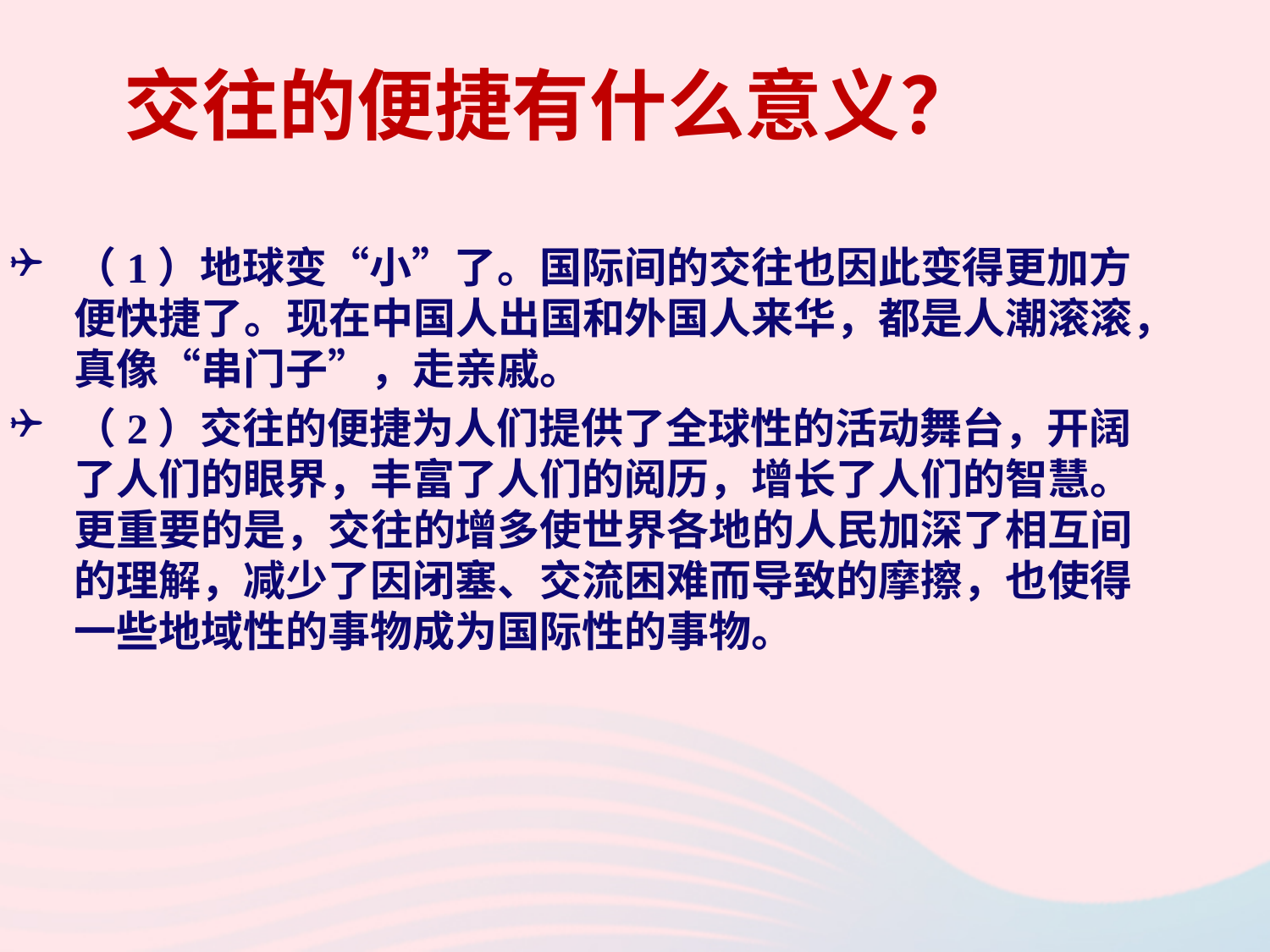

交往的便捷有什么意义？
（1）地球变“小”了。国际间的交往也因此变得更加方便快捷了。现在中国人出国和外国人来华，都是人潮滚滚，真像“串门子”，走亲戚。
（2）交往的便捷为人们提供了全球性的活动舞台，开阔了人们的眼界，丰富了人们的阅历，增长了人们的智慧。更重要的是，交往的增多使世界各地的人民加深了相互间的理解，减少了因闭塞、交流困难而导致的摩擦，也使得一些地域性的事物成为国际性的事物。